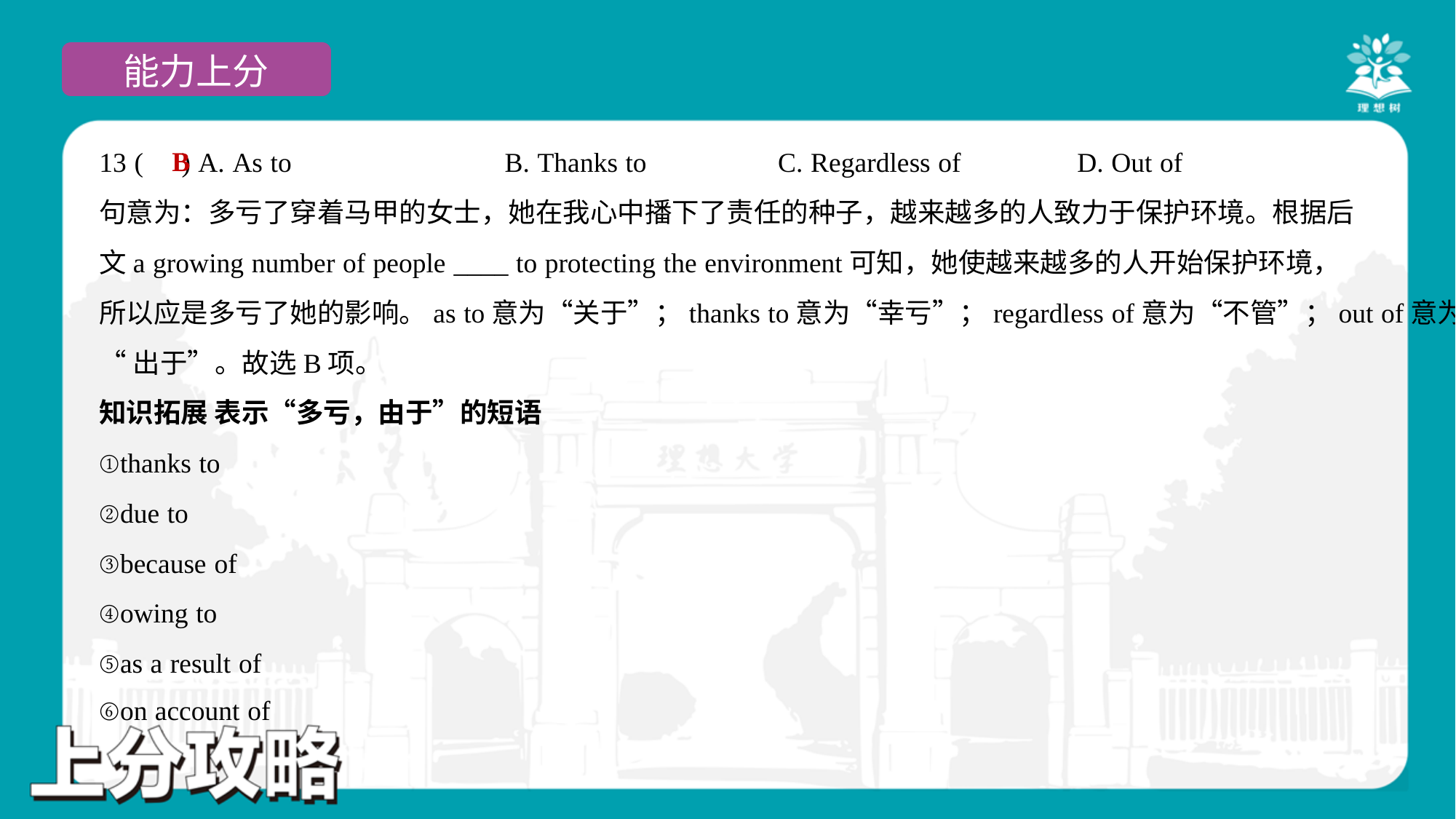

B
13 (     ) A. As to	B. Thanks to	C. Regardless of	D. Out of
句意为：多亏了穿着马甲的女士，她在我心中播下了责任的种子，越来越多的人致力于保护环境。根据后
文a growing number of people ____ to protecting the environment可知，她使越来越多的人开始保护环境，
所以应是多亏了她的影响。as to意为“关于”；thanks to意为“幸亏”；regardless of意为“不管”；out of意为
“出于”。故选B项。
知识拓展 表示“多亏，由于”的短语
①thanks to
②due to
③because of
④owing to
⑤as a result of
⑥on account of